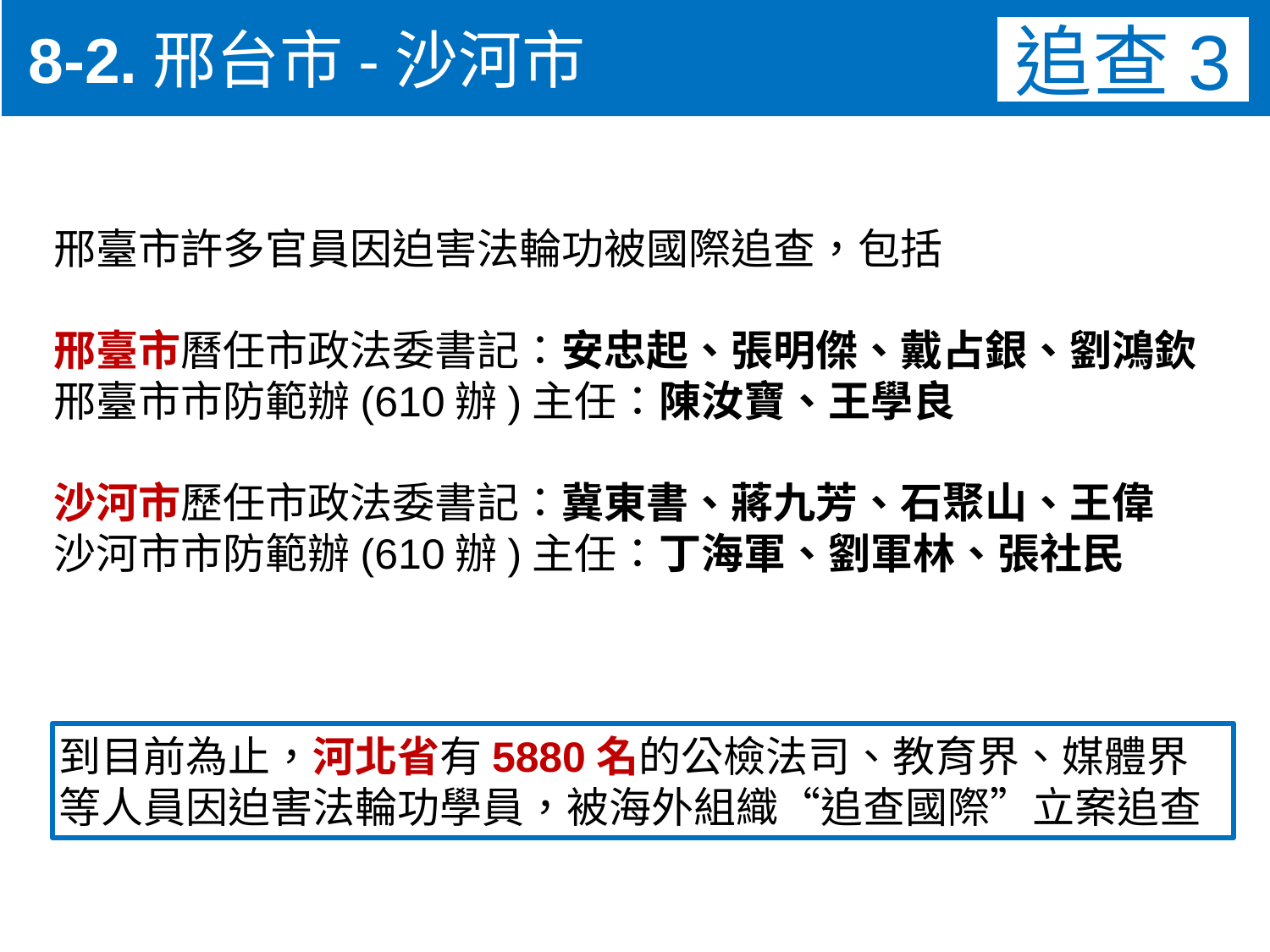

8-2.邢台市-沙河市
追查3
邢臺市許多官員因迫害法輪功被國際追查，包括

邢臺市曆任市政法委書記：安忠起、張明傑、戴占銀、劉鴻欽
邢臺市市防範辦(610辦)主任：陳汝寶、王學良

沙河市歷任市政法委書記：冀東書、蔣九芳、石聚山、王偉
沙河市市防範辦(610辦)主任：丁海軍、劉軍林、張社民
到目前為止，河北省有5880名的公檢法司、教育界、媒體界
等人員因迫害法輪功學員，被海外組織“追查國際”立案追查